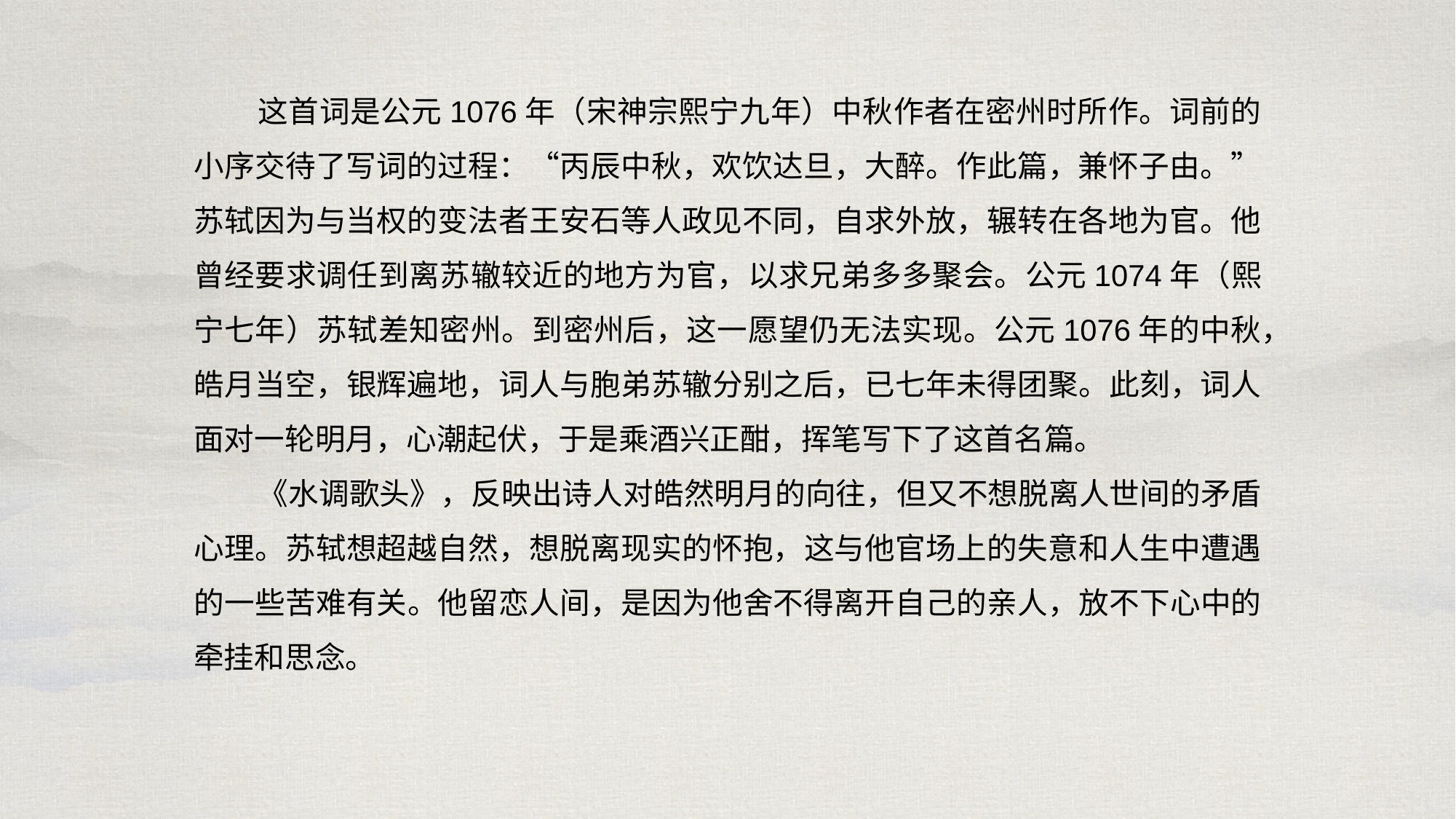

这首词是公元1076年（宋神宗熙宁九年）中秋作者在密州时所作。词前的小序交待了写词的过程：“丙辰中秋，欢饮达旦，大醉。作此篇，兼怀子由。”苏轼因为与当权的变法者王安石等人政见不同，自求外放，辗转在各地为官。他曾经要求调任到离苏辙较近的地方为官，以求兄弟多多聚会。公元1074年（熙宁七年）苏轼差知密州。到密州后，这一愿望仍无法实现。公元1076年的中秋，皓月当空，银辉遍地，词人与胞弟苏辙分别之后，已七年未得团聚。此刻，词人面对一轮明月，心潮起伏，于是乘酒兴正酣，挥笔写下了这首名篇。
《水调歌头》，反映出诗人对皓然明月的向往，但又不想脱离人世间的矛盾心理。苏轼想超越自然，想脱离现实的怀抱，这与他官场上的失意和人生中遭遇的一些苦难有关。他留恋人间，是因为他舍不得离开自己的亲人，放不下心中的牵挂和思念。